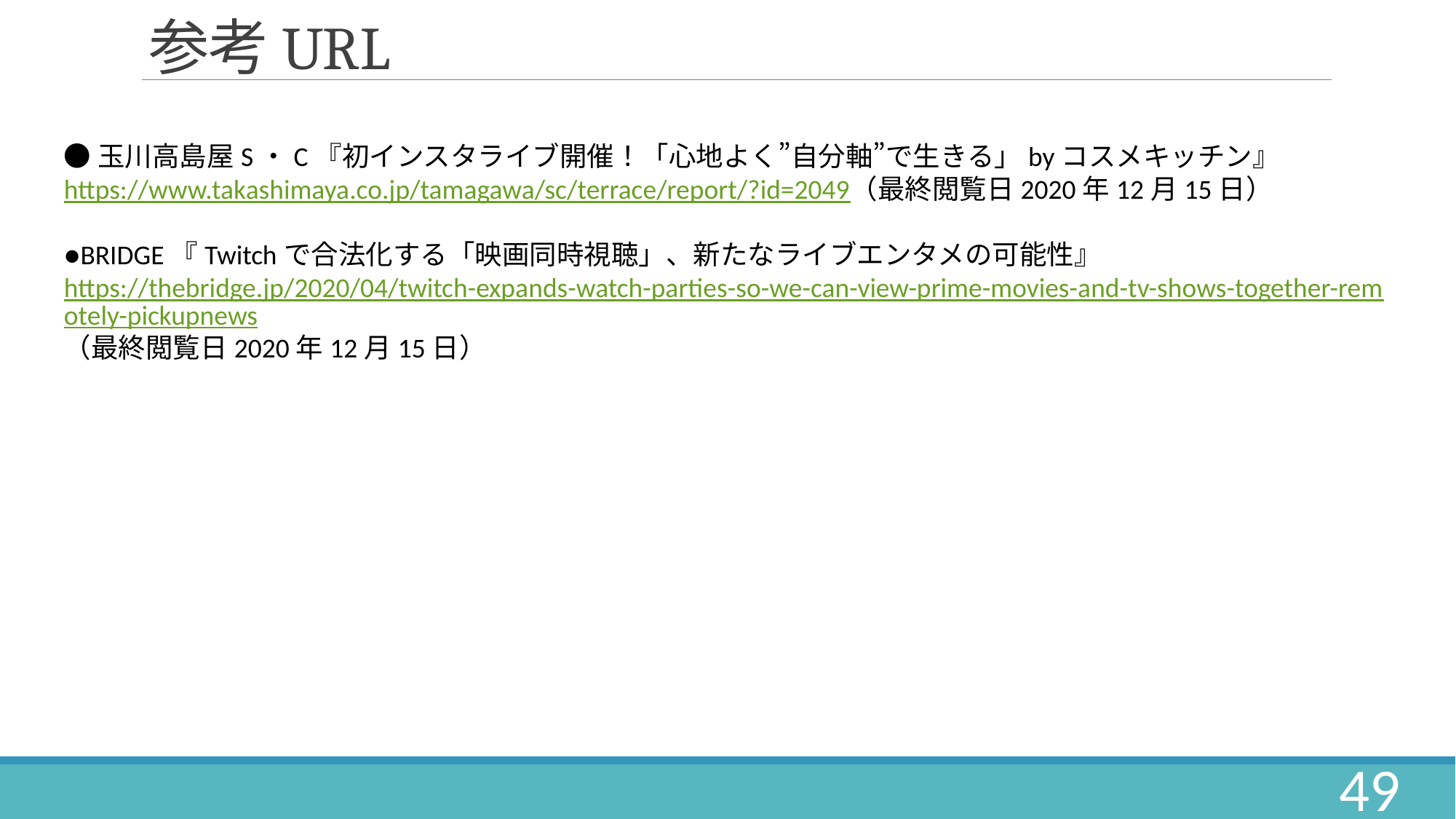

# 参考URL
●玉川高島屋S・C『初インスタライブ開催！「心地よく”自分軸”で生きる」byコスメキッチン』
https://www.takashimaya.co.jp/tamagawa/sc/terrace/report/?id=2049（最終閲覧日2020年12月15日）

●BRIDGE『Twitchで合法化する「映画同時視聴」、新たなライブエンタメの可能性』
https://thebridge.jp/2020/04/twitch-expands-watch-parties-so-we-can-view-prime-movies-and-tv-shows-together-remotely-pickupnews（最終閲覧日2020年12月15日）

49